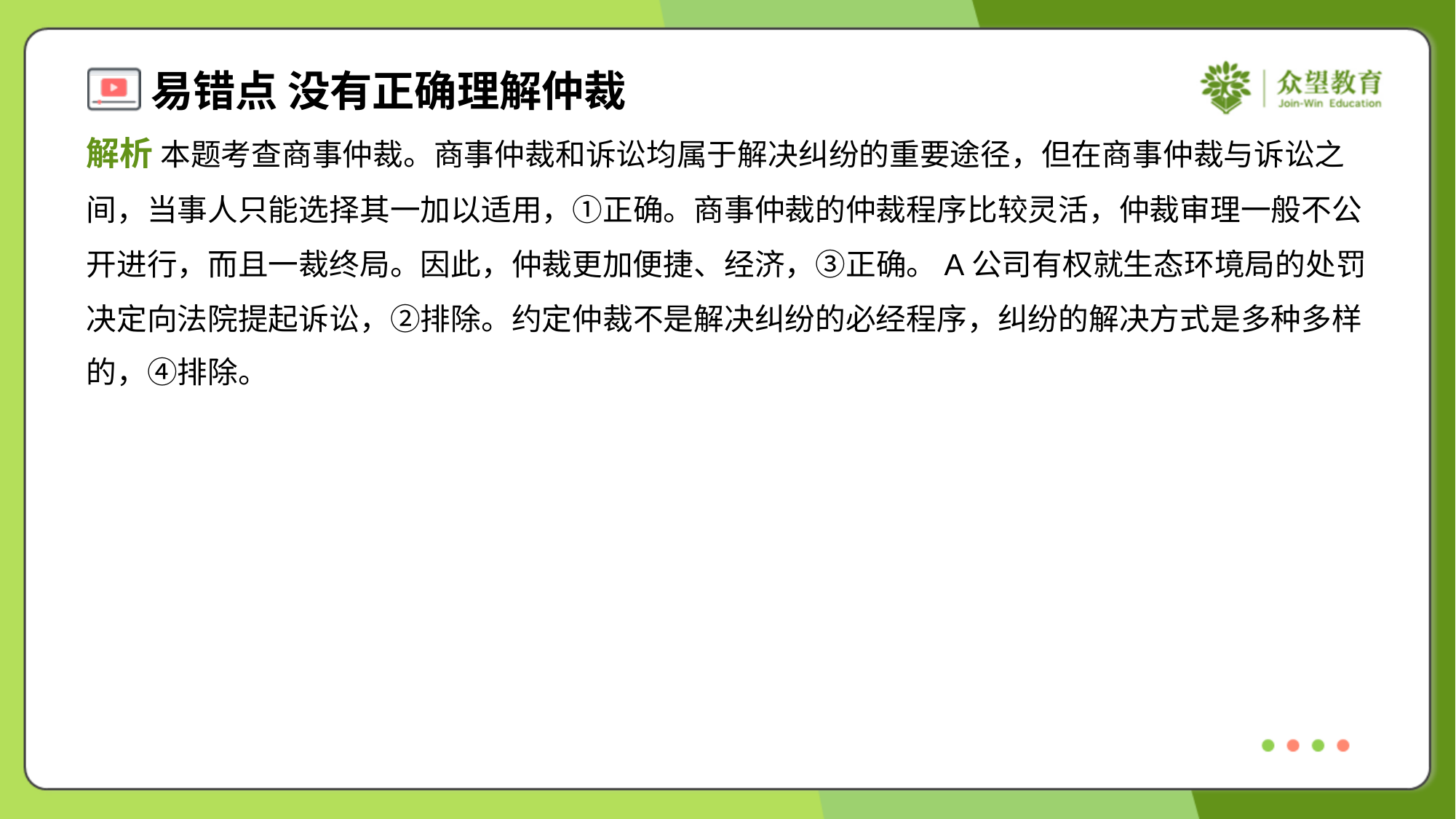

解析 本题考查商事仲裁。商事仲裁和诉讼均属于解决纠纷的重要途径，但在商事仲裁与诉讼之
间，当事人只能选择其一加以适用，①正确。商事仲裁的仲裁程序比较灵活，仲裁审理一般不公
开进行，而且一裁终局。因此，仲裁更加便捷、经济，③正确。A公司有权就生态环境局的处罚
决定向法院提起诉讼，②排除。约定仲裁不是解决纠纷的必经程序，纠纷的解决方式是多种多样
的，④排除。